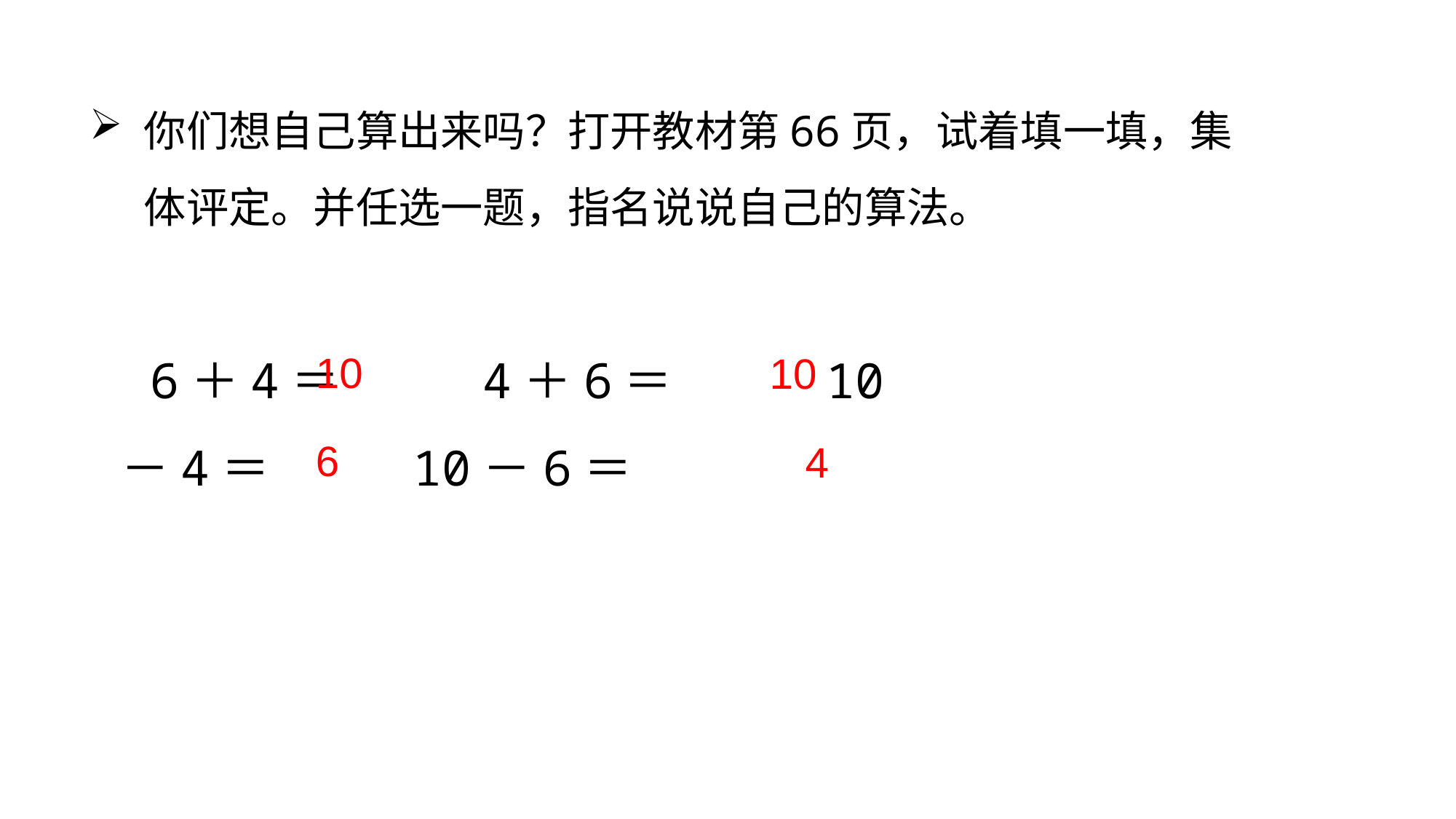

你们想自己算出来吗？打开教材第66页，试着填一填，集体评定。并任选一题，指名说说自己的算法。
 6＋4＝            4＋6＝             10－4＝            10－6＝
10
10
6
4